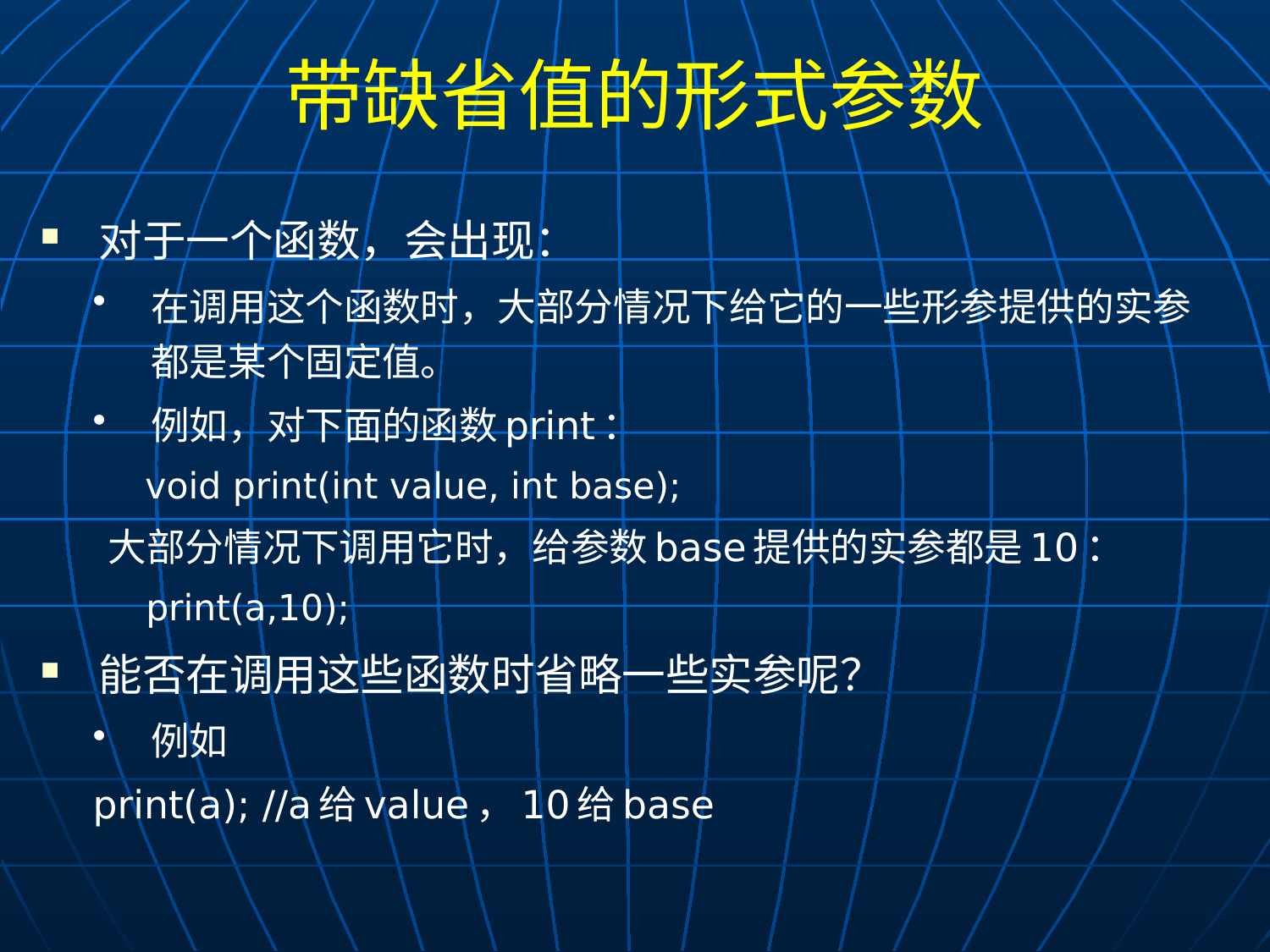

# 带缺省值的形式参数
对于一个函数，会出现：
在调用这个函数时，大部分情况下给它的一些形参提供的实参都是某个固定值。
例如，对下面的函数print：
void print(int value, int base);
 大部分情况下调用它时，给参数base提供的实参都是10：
    print(a,10);
能否在调用这些函数时省略一些实参呢？
例如
	print(a); //a给value，10给base